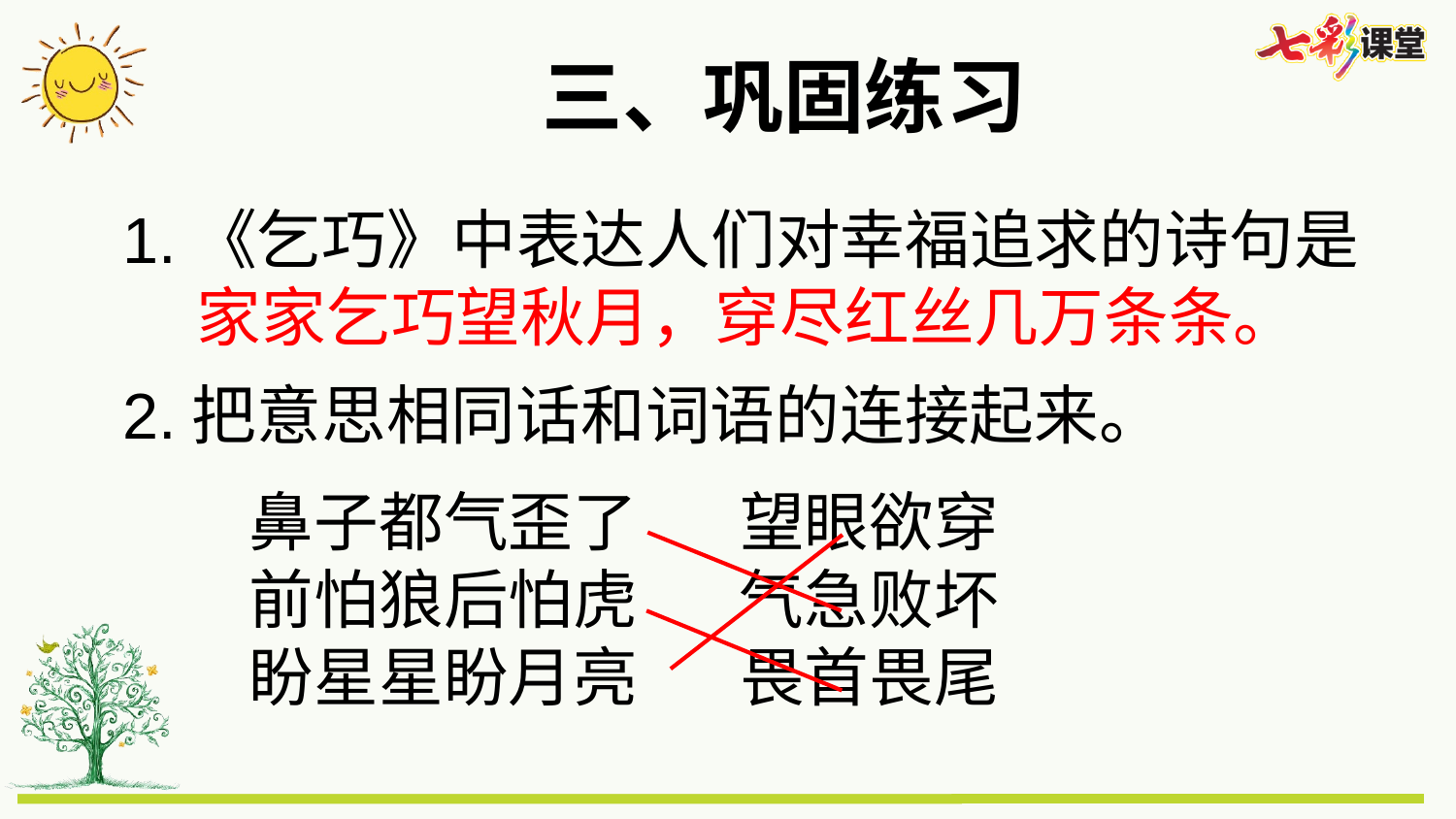

三、巩固练习
1.《乞巧》中表达人们对幸福追求的诗句是
    家家乞巧望秋月，穿尽红丝几万条条。
2.把意思相同话和词语的连接起来。
鼻子都气歪了       望眼欲穿
前怕狼后怕虎       气急败坏
盼星星盼月亮       畏首畏尾